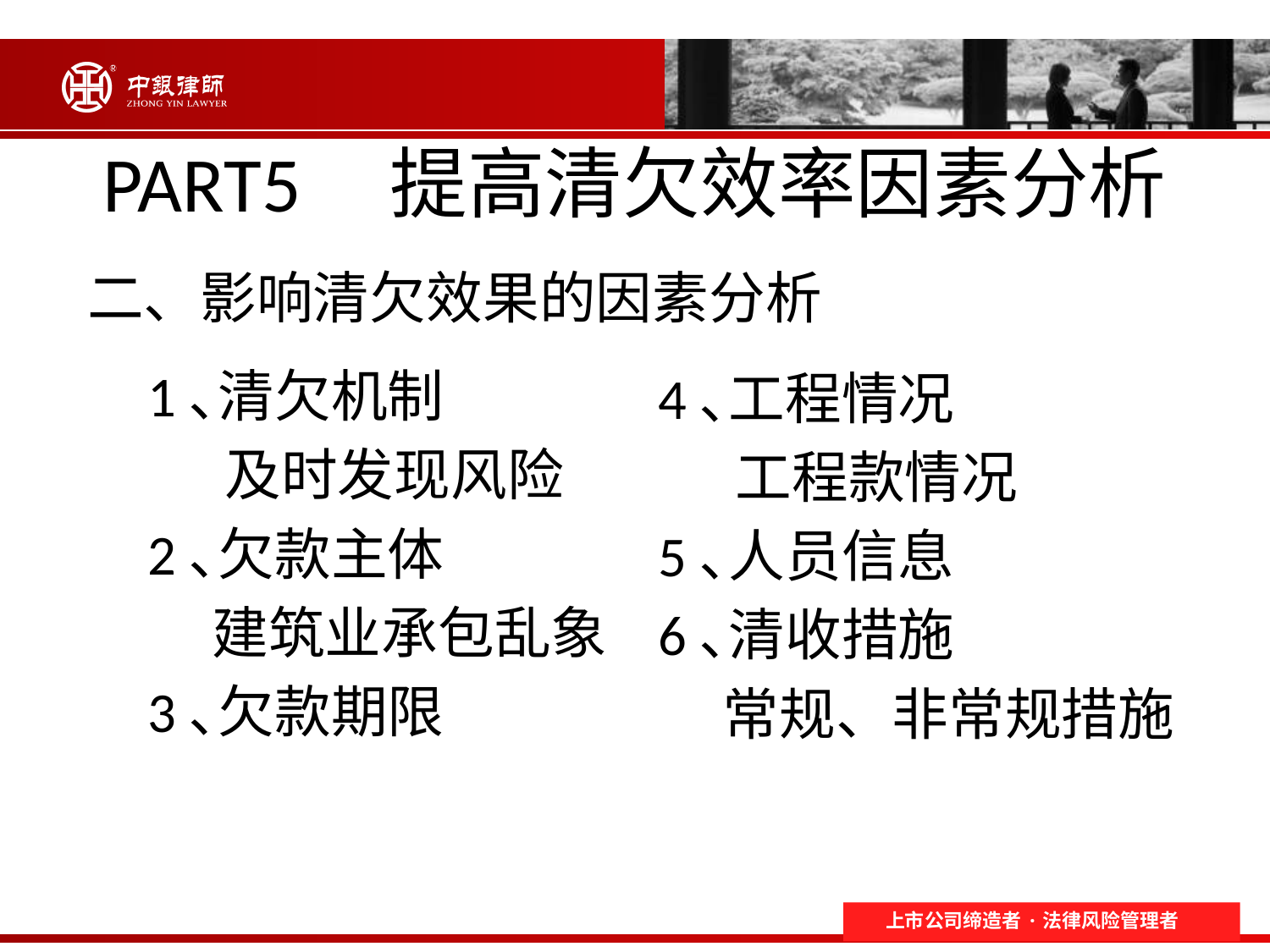

# PART5    提高清欠效率因素分析
二、影响清欠效果的因素分析
1､清欠机制
     及时发现风险
2､欠款主体
    建筑业承包乱象
3､欠款期限

4､工程情况
     工程款情况
5､人员信息
6､清收措施
    常规、非常规措施